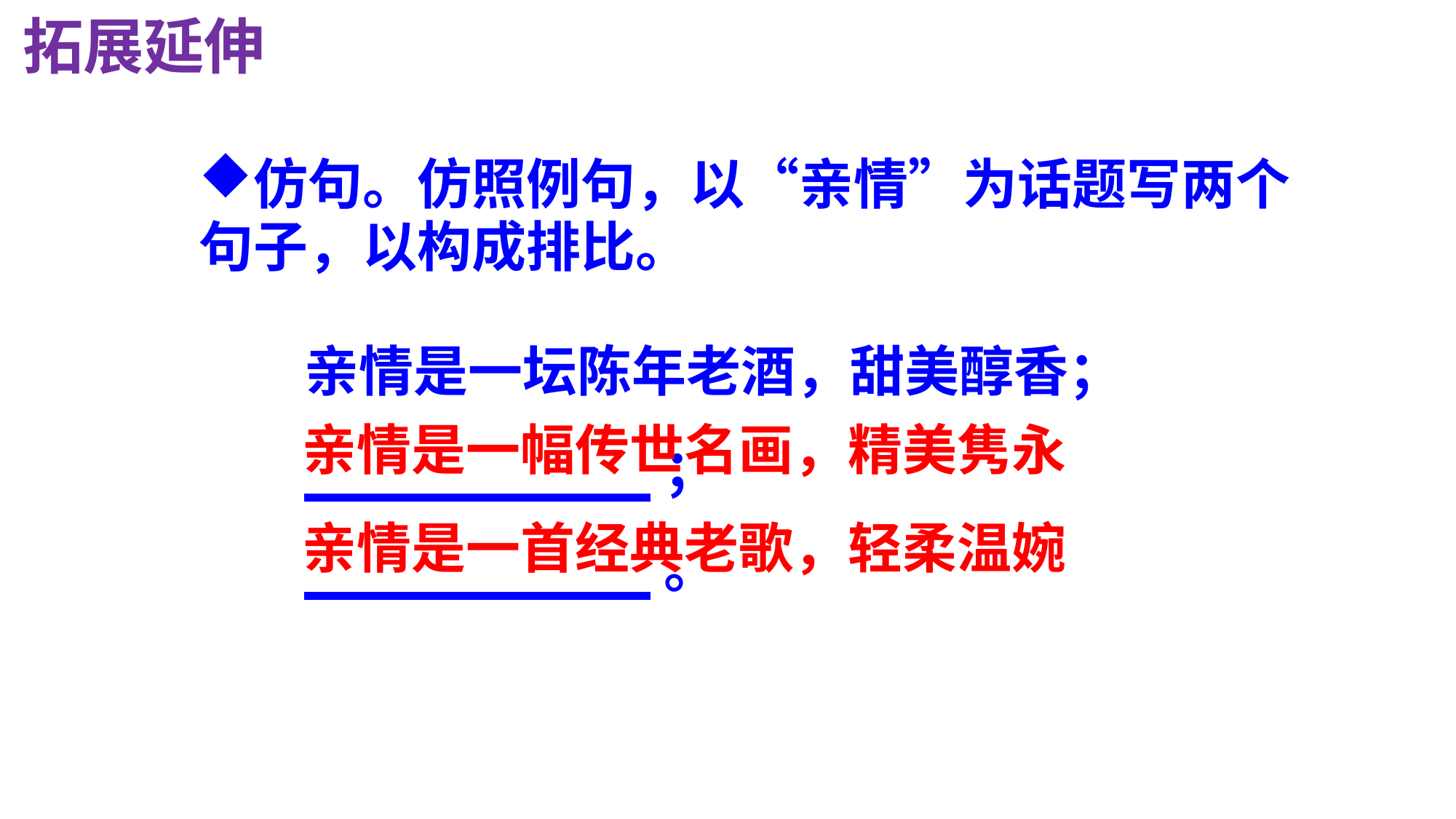

拓展延伸
仿句。仿照例句，以“亲情”为话题写两个句子，以构成排比。

亲情是一坛陈年老酒，甜美醇香；
                            ；
                            。
亲情是一幅传世名画，精美隽永
亲情是一首经典老歌，轻柔温婉